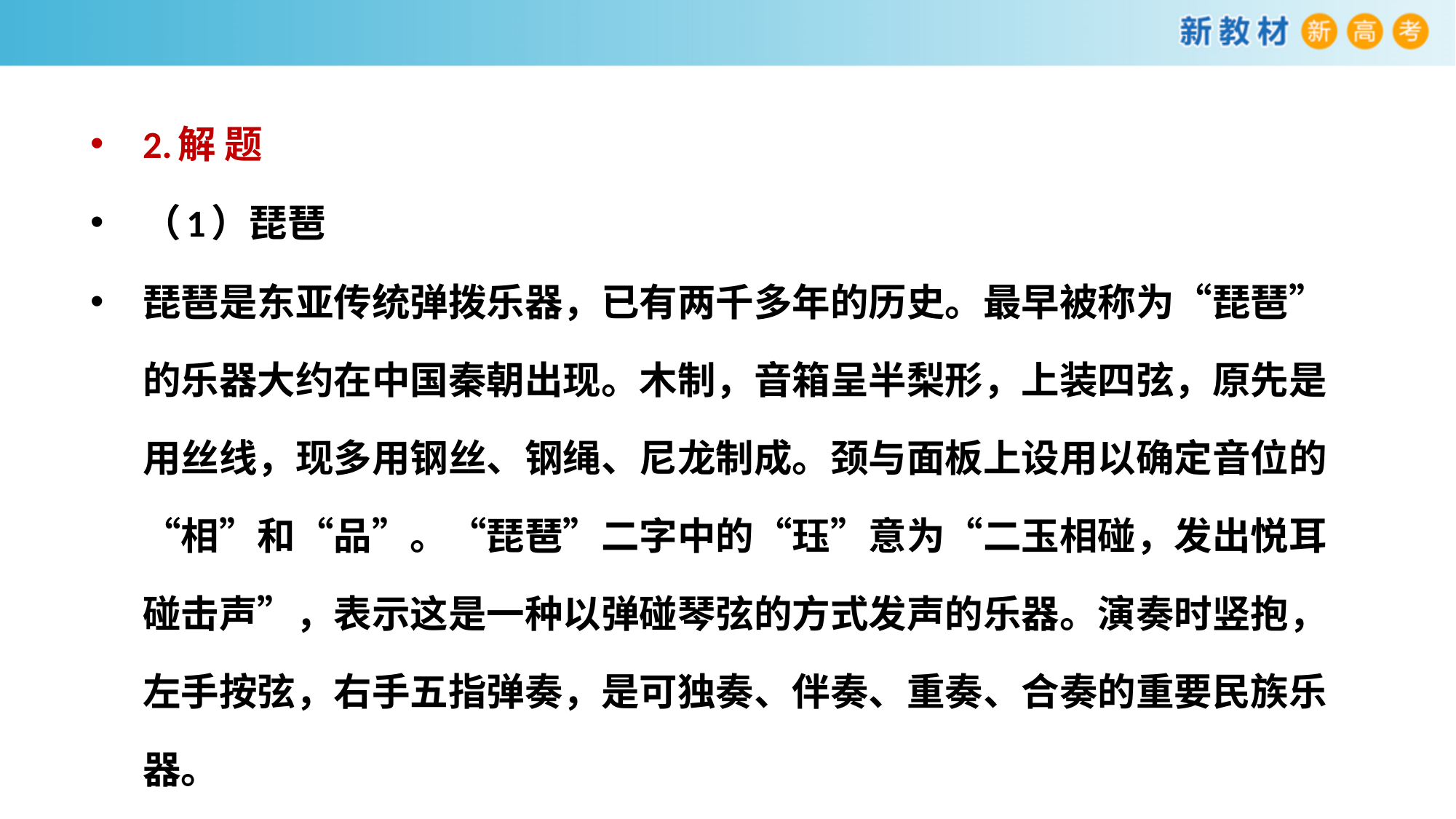

2.解 题
（1）琵琶
琵琶是东亚传统弹拨乐器，已有两千多年的历史。最早被称为“琵琶”的乐器大约在中国秦朝出现。木制，音箱呈半梨形，上装四弦，原先是用丝线，现多用钢丝、钢绳、尼龙制成。颈与面板上设用以确定音位的“相”和“品”。“琵琶”二字中的“珏”意为“二玉相碰，发出悦耳碰击声”，表示这是一种以弹碰琴弦的方式发声的乐器。演奏时竖抱，左手按弦，右手五指弹奏，是可独奏、伴奏、重奏、合奏的重要民族乐器。